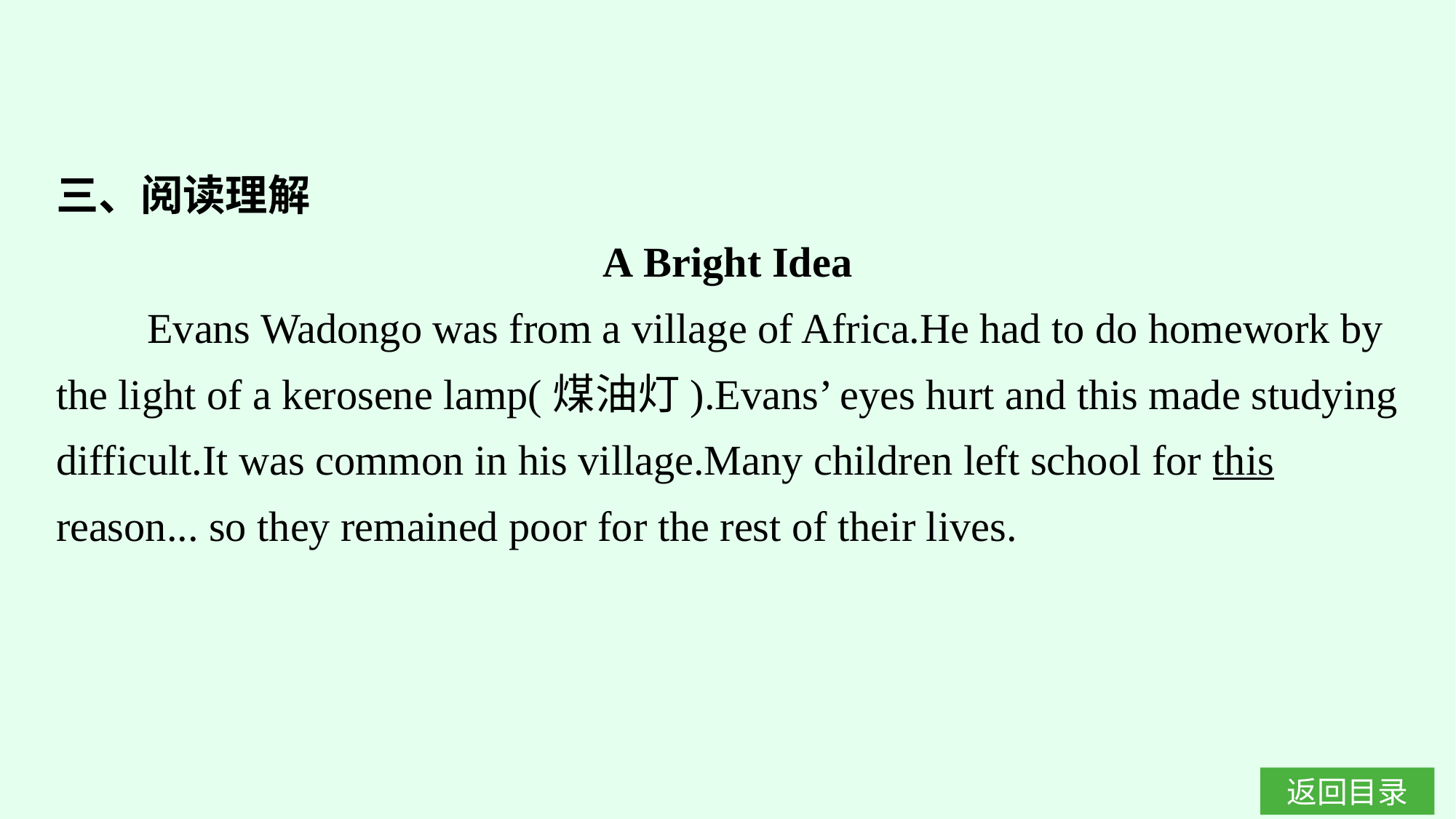

三、阅读理解
A Bright Idea
Evans Wadongo was from a village of Africa.He had to do homework by the light of a kerosene lamp(煤油灯).Evans’ eyes hurt and this made studying difficult.It was common in his village.Many children left school for this reason... so they remained poor for the rest of their lives.